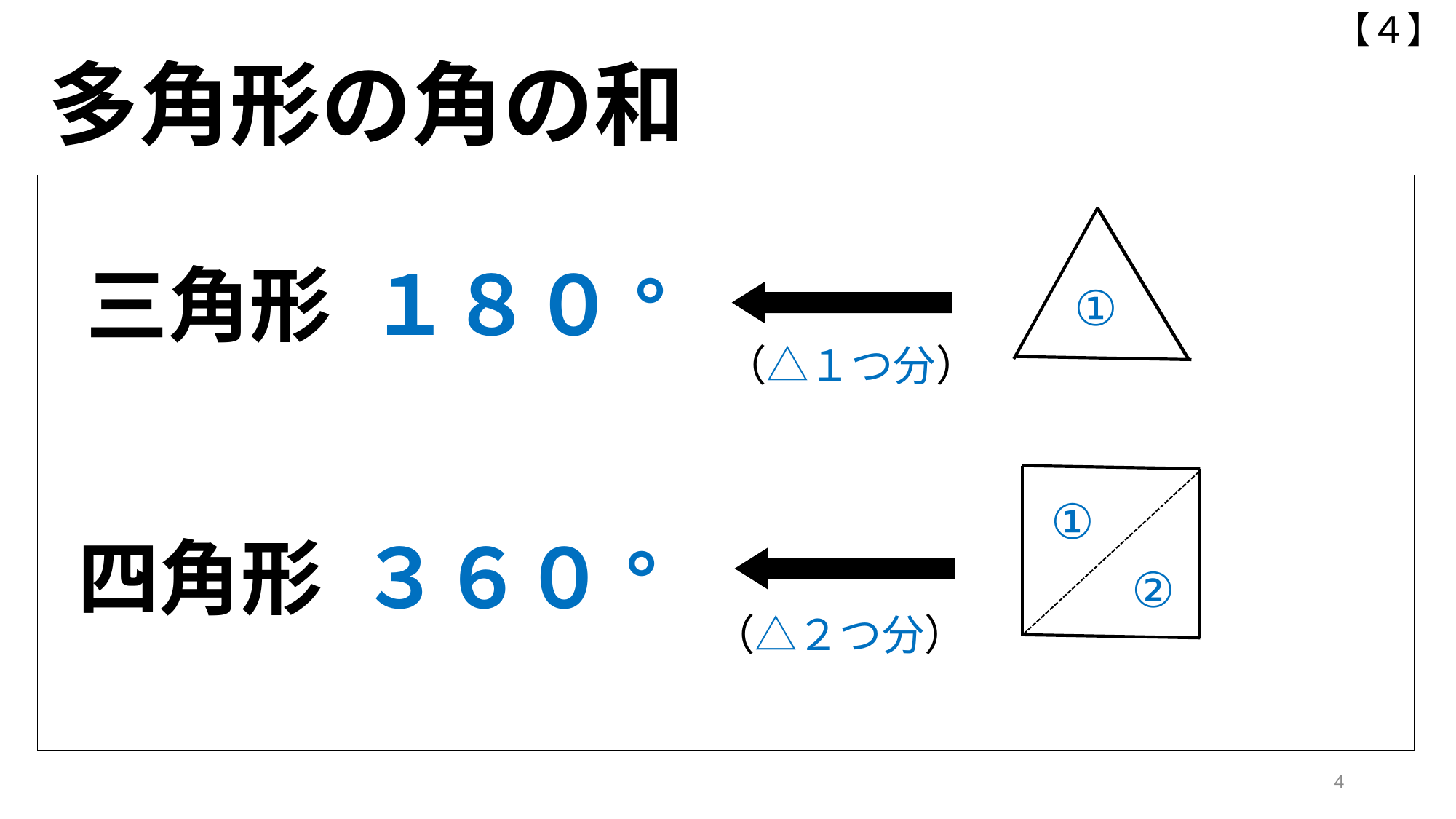

【４】
多角形の角の和

 三角形  １８０°

①
（△１つ分）

①
四角形  ３６０°
②
（△２つ分）
4